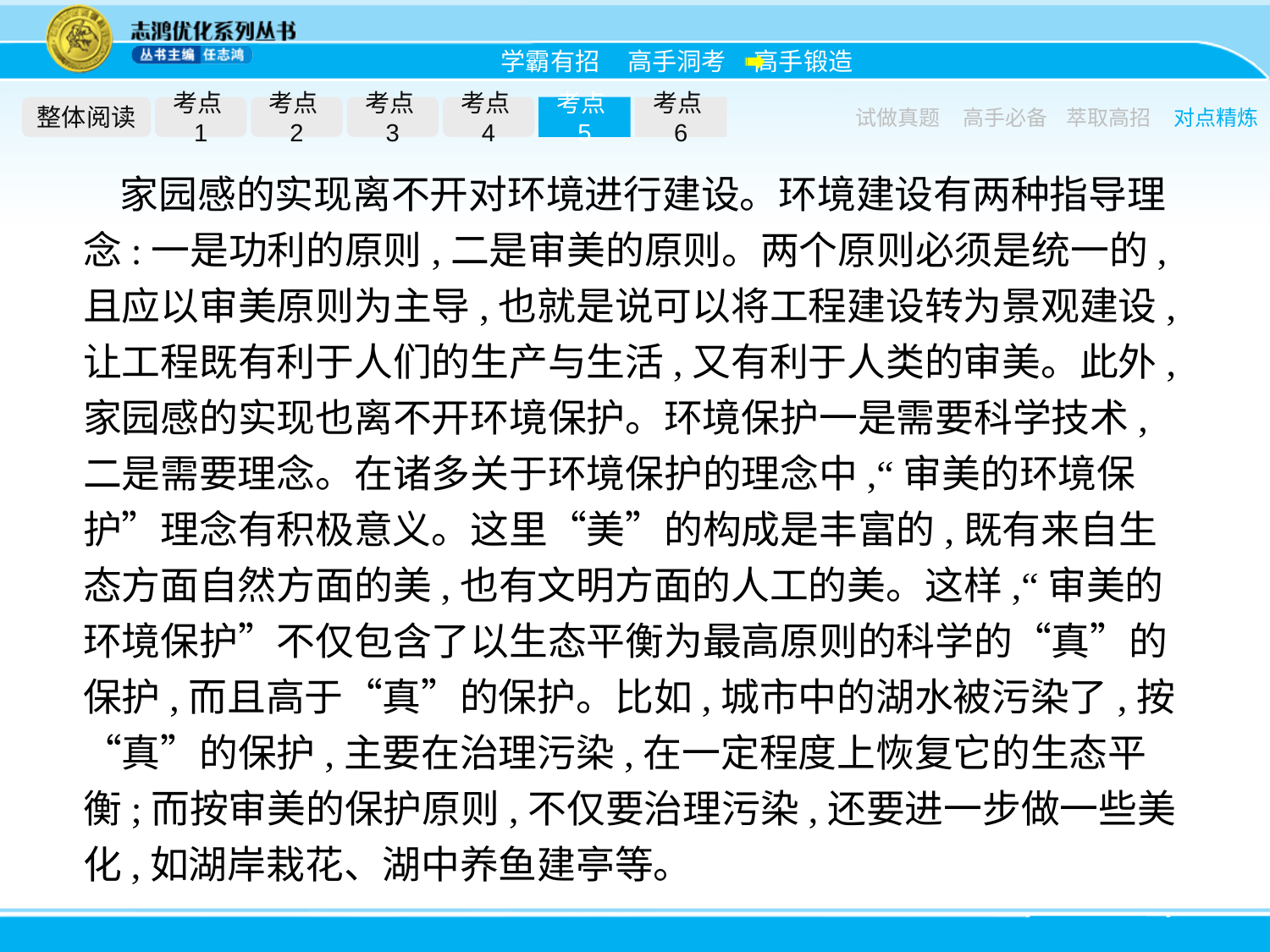

整体阅读
考点1
考点2
考点3
考点4
考点5
考点6
试做真题
高手必备
萃取高招
对点精炼
家园感的实现离不开对环境进行建设。环境建设有两种指导理念:一是功利的原则,二是审美的原则。两个原则必须是统一的,且应以审美原则为主导,也就是说可以将工程建设转为景观建设,让工程既有利于人们的生产与生活,又有利于人类的审美。此外,家园感的实现也离不开环境保护。环境保护一是需要科学技术,二是需要理念。在诸多关于环境保护的理念中,“审美的环境保护”理念有积极意义。这里“美”的构成是丰富的,既有来自生态方面自然方面的美,也有文明方面的人工的美。这样,“审美的环境保护”不仅包含了以生态平衡为最高原则的科学的“真”的保护,而且高于“真”的保护。比如,城市中的湖水被污染了,按“真”的保护,主要在治理污染,在一定程度上恢复它的生态平衡;而按审美的保护原则,不仅要治理污染,还要进一步做一些美化,如湖岸栽花、湖中养鱼建亭等。